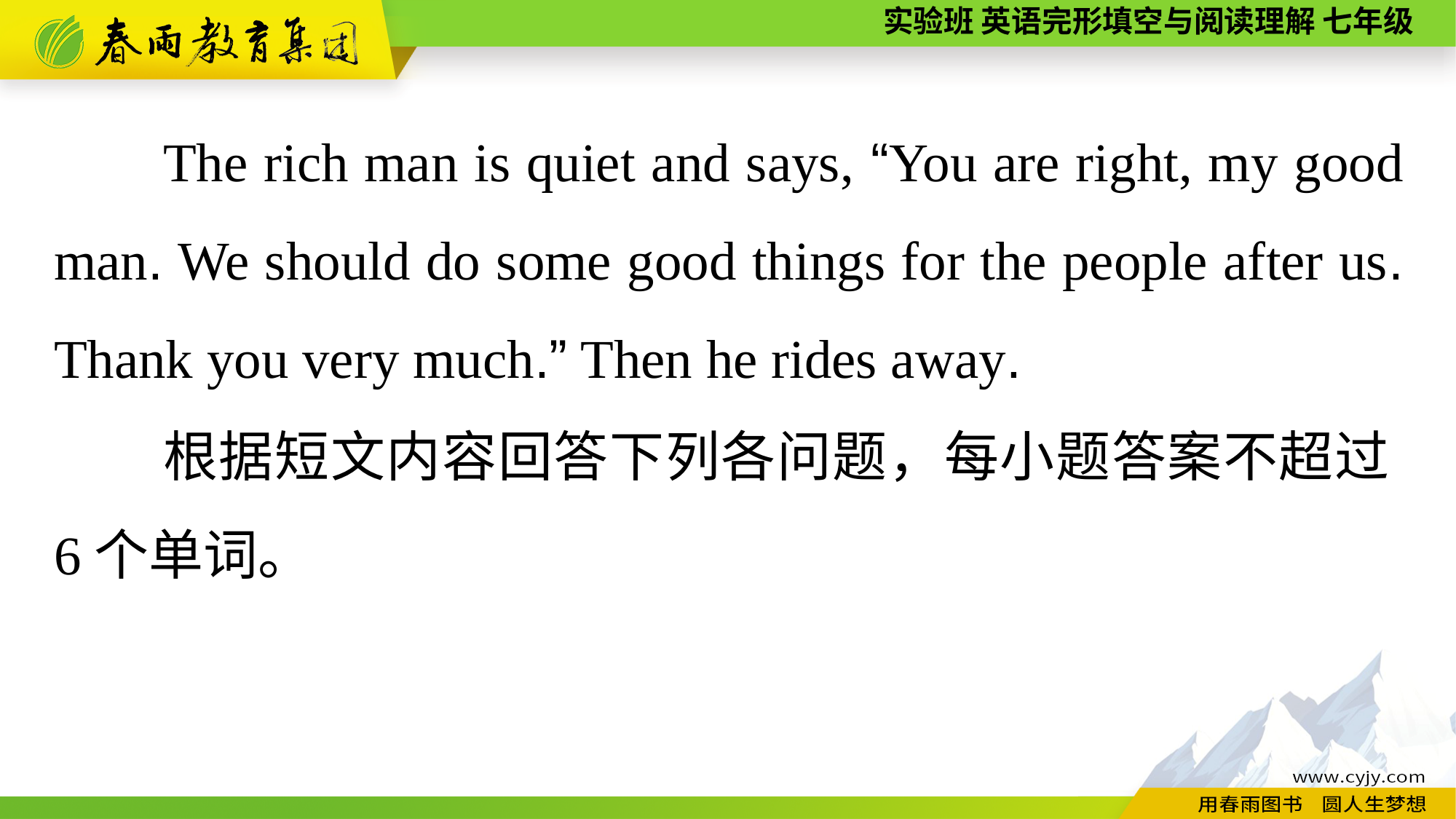

The rich man is quiet and says, “You are right, my good man. We should do some good things for the people after us. Thank you very much.” Then he rides away.
根据短文内容回答下列各问题，每小题答案不超过6个单词。